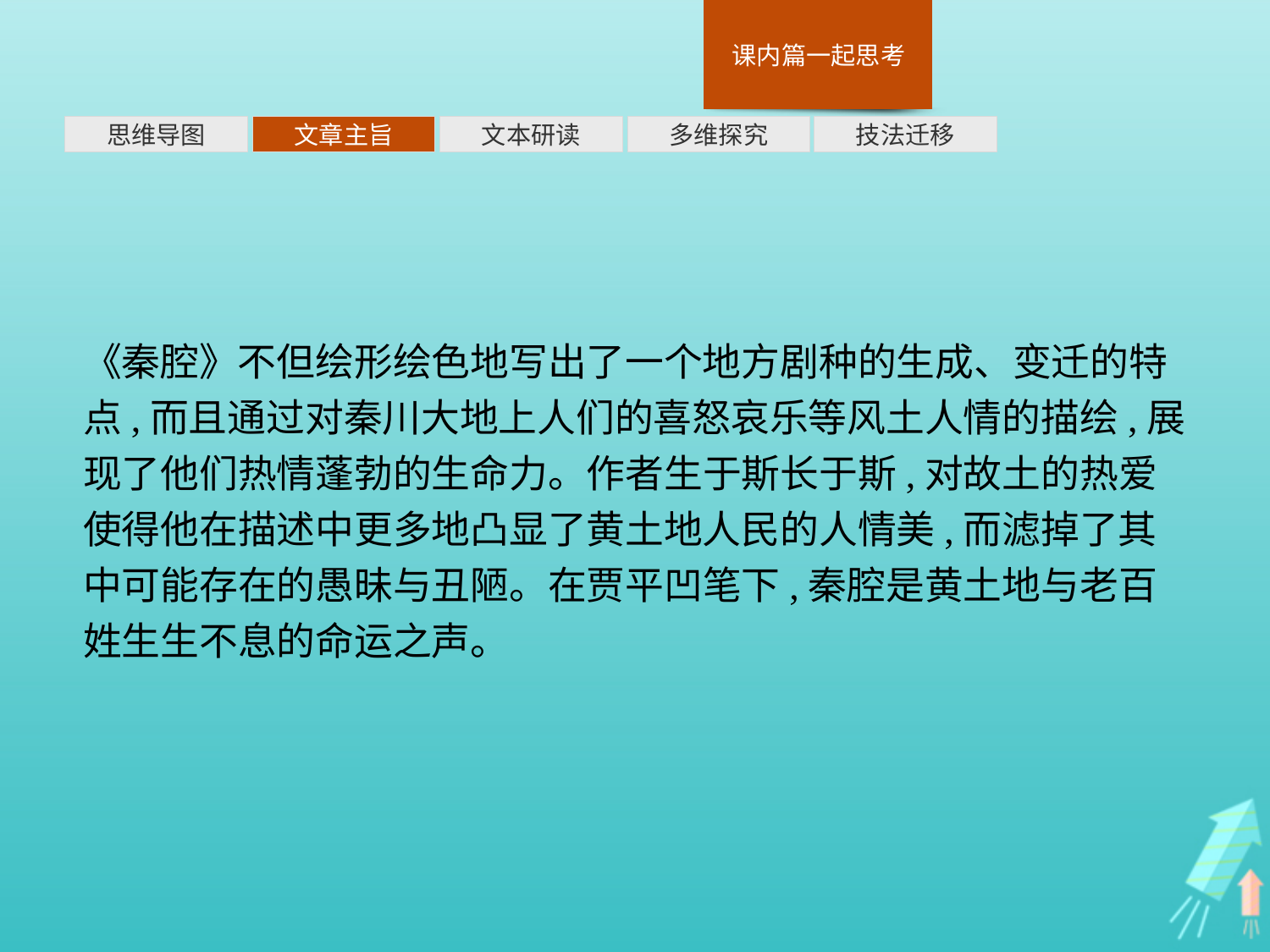

多维探究
思维导图
文章主旨
文本研读
技法迁移
《秦腔》不但绘形绘色地写出了一个地方剧种的生成、变迁的特点,而且通过对秦川大地上人们的喜怒哀乐等风土人情的描绘,展现了他们热情蓬勃的生命力。作者生于斯长于斯,对故土的热爱使得他在描述中更多地凸显了黄土地人民的人情美,而滤掉了其中可能存在的愚昧与丑陋。在贾平凹笔下,秦腔是黄土地与老百姓生生不息的命运之声。